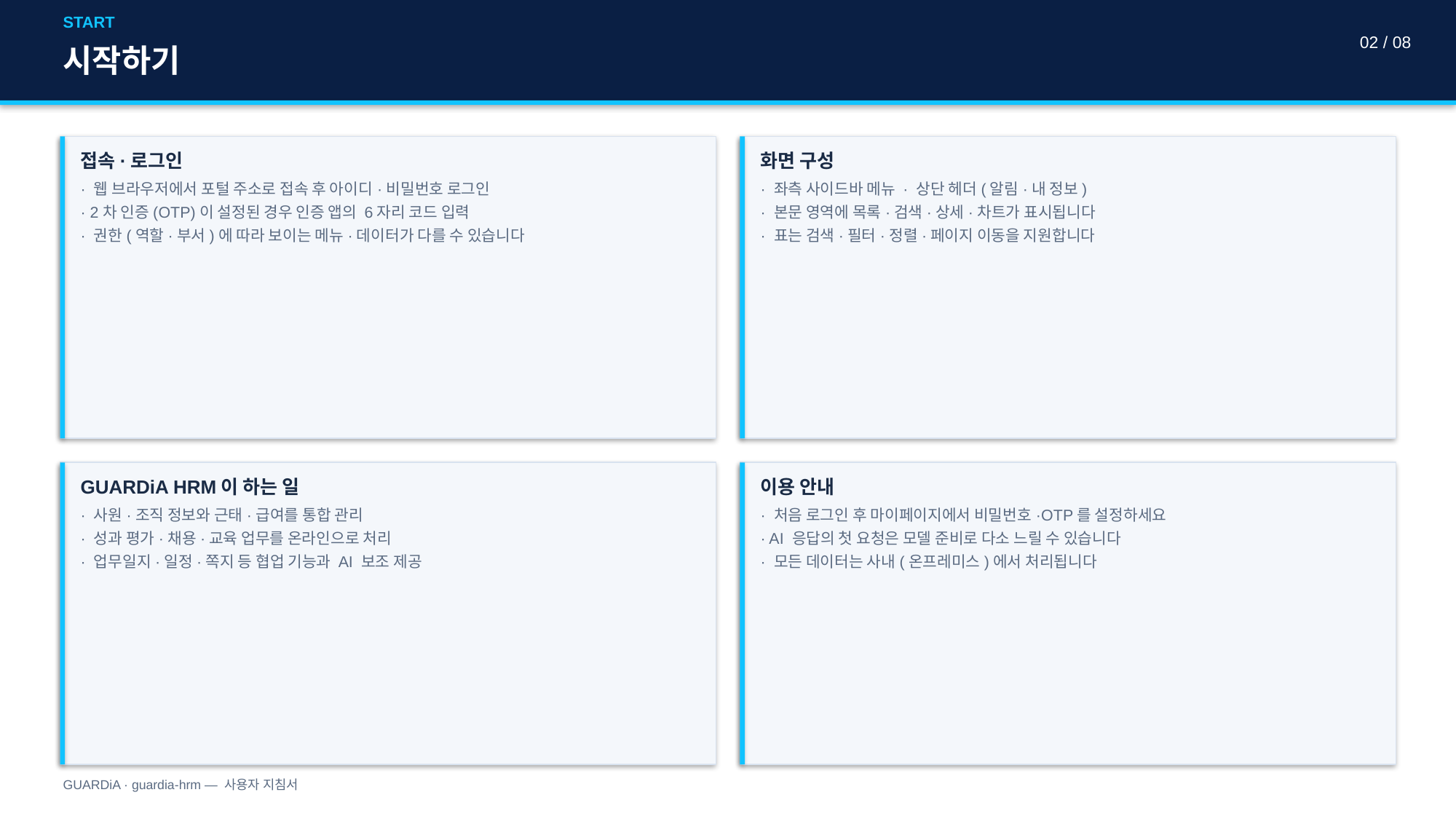

START
02 / 08
시작하기

접속·로그인
· 웹 브라우저에서 포털 주소로 접속 후 아이디·비밀번호 로그인
· 2차 인증(OTP)이 설정된 경우 인증 앱의 6자리 코드 입력
· 권한(역할·부서)에 따라 보이는 메뉴·데이터가 다를 수 있습니다
화면 구성
· 좌측 사이드바 메뉴 · 상단 헤더(알림·내 정보)
· 본문 영역에 목록·검색·상세·차트가 표시됩니다
· 표는 검색·필터·정렬·페이지 이동을 지원합니다

GUARDiA HRM이 하는 일
· 사원·조직 정보와 근태·급여를 통합 관리
· 성과 평가·채용·교육 업무를 온라인으로 처리
· 업무일지·일정·쪽지 등 협업 기능과 AI 보조 제공
이용 안내
· 처음 로그인 후 마이페이지에서 비밀번호·OTP를 설정하세요
· AI 응답의 첫 요청은 모델 준비로 다소 느릴 수 있습니다
· 모든 데이터는 사내(온프레미스)에서 처리됩니다
GUARDiA · guardia-hrm — 사용자 지침서